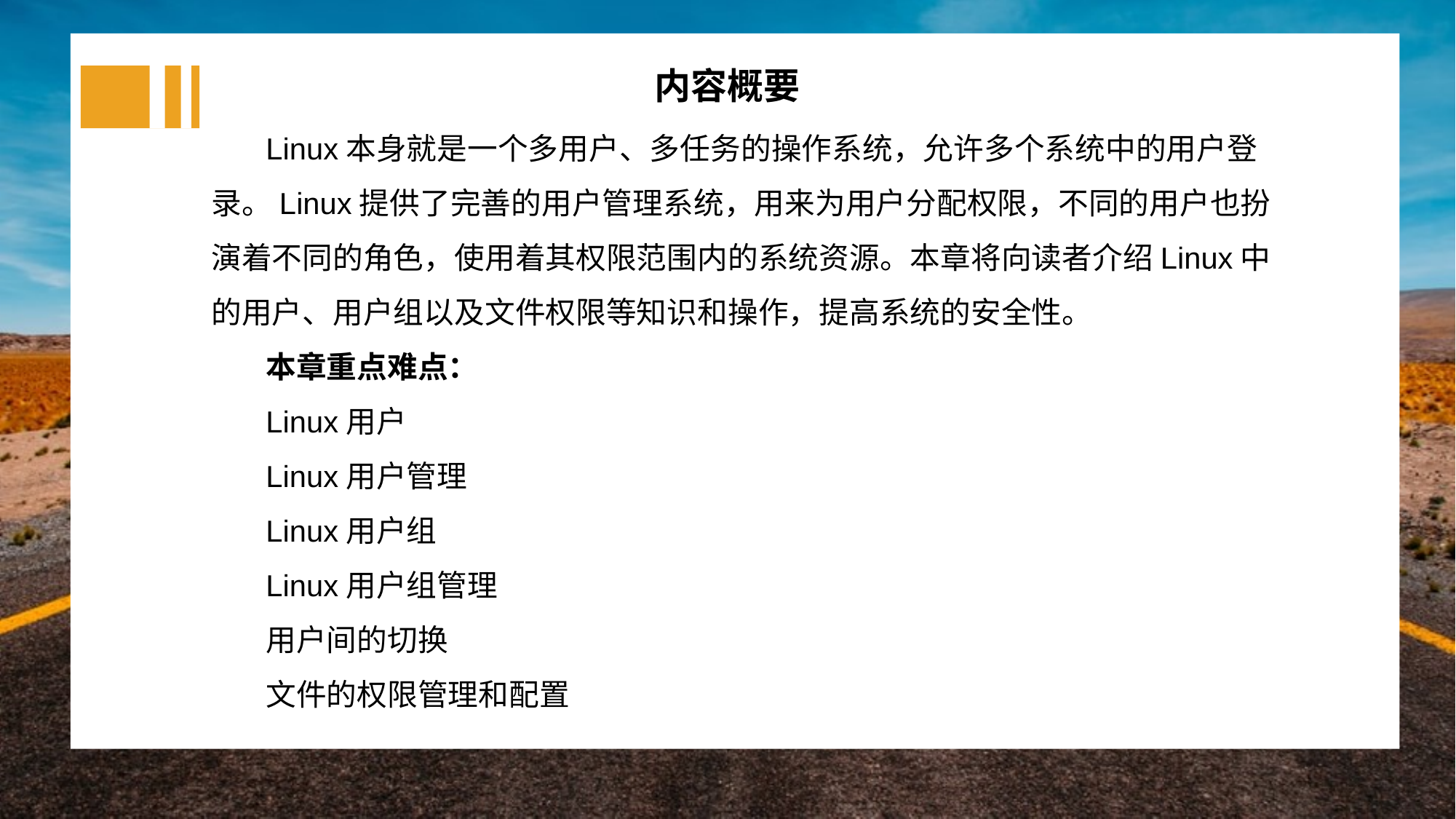

内容概要

Linux本身就是一个多用户、多任务的操作系统，允许多个系统中的用户登录。Linux提供了完善的用户管理系统，用来为用户分配权限，不同的用户也扮演着不同的角色，使用着其权限范围内的系统资源。本章将向读者介绍Linux中的用户、用户组以及文件权限等知识和操作，提高系统的安全性。
本章重点难点：
Linux用户
Linux用户管理
Linux用户组
Linux用户组管理
用户间的切换
文件的权限管理和配置